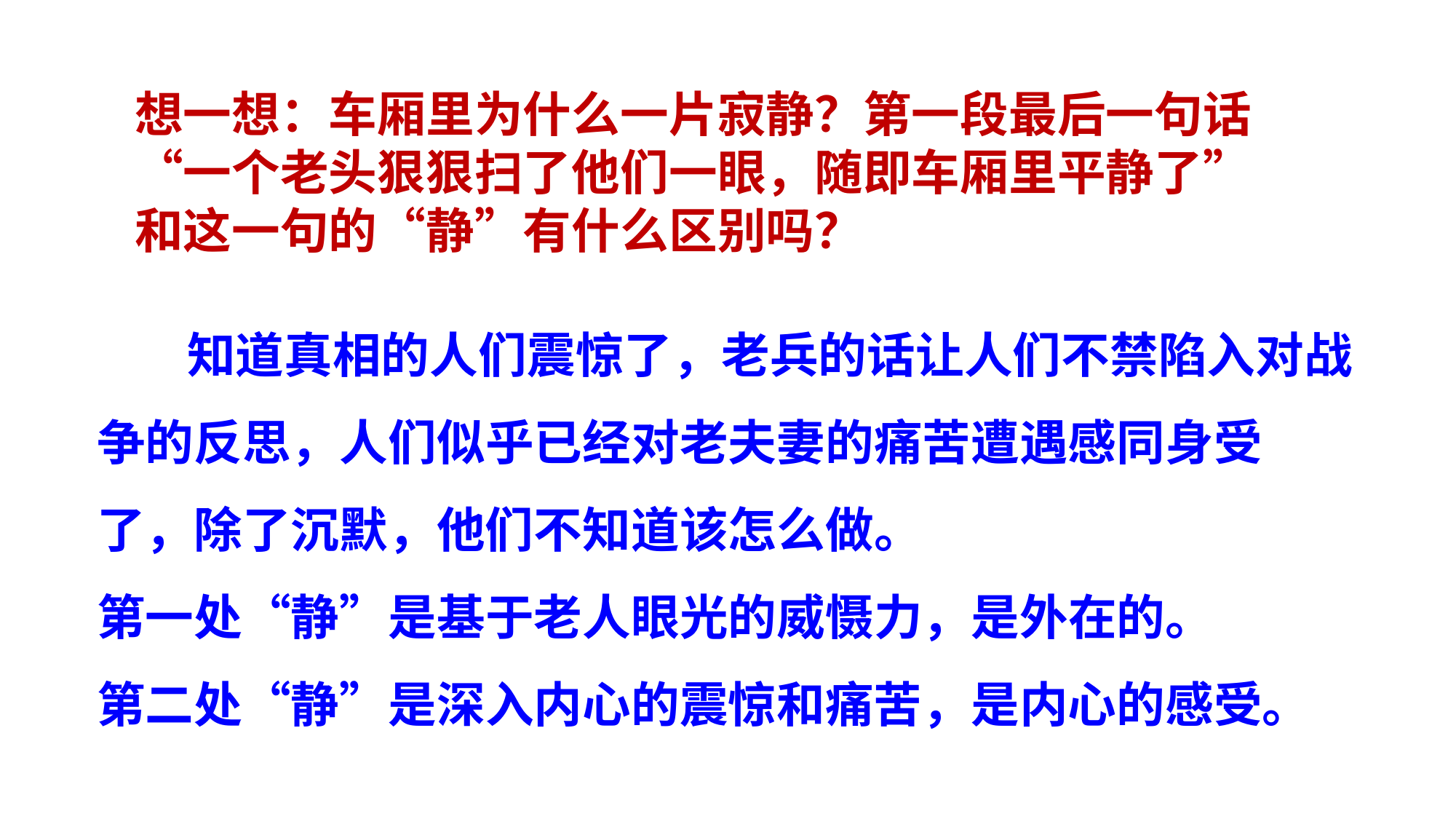

想一想：车厢里为什么一片寂静？第一段最后一句话“一个老头狠狠扫了他们一眼，随即车厢里平静了”和这一句的“静”有什么区别吗？
        知道真相的人们震惊了，老兵的话让人们不禁陷入对战争的反思，人们似乎已经对老夫妻的痛苦遭遇感同身受了，除了沉默，他们不知道该怎么做。
第一处“静”是基于老人眼光的威慑力，是外在的。
第二处“静”是深入内心的震惊和痛苦，是内心的感受。